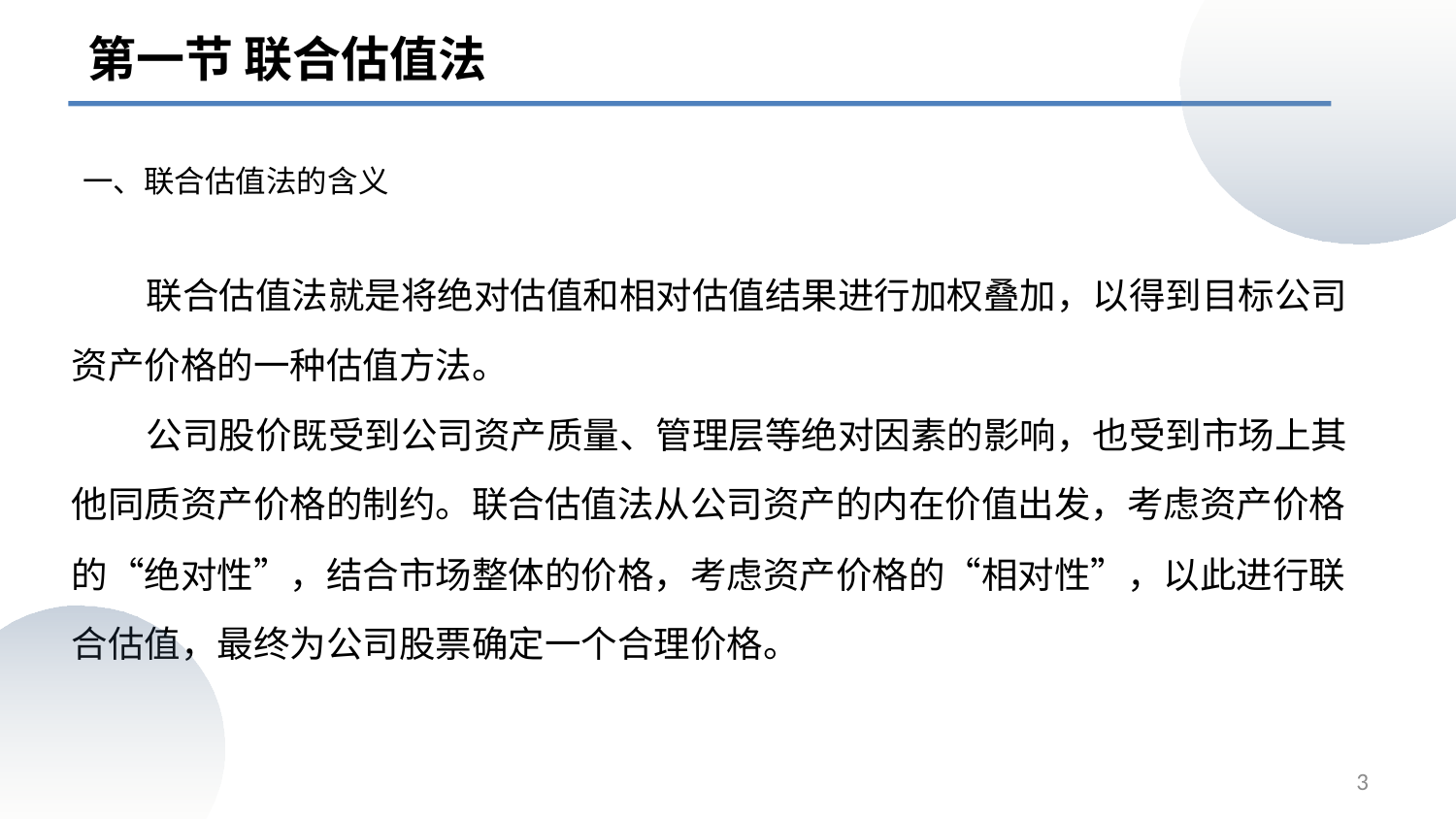

第一节 联合估值法
# 一、联合估值法的含义
        联合估值法就是将绝对估值和相对估值结果进行加权叠加，以得到目标公司资产价格的一种估值方法。
        公司股价既受到公司资产质量、管理层等绝对因素的影响，也受到市场上其他同质资产价格的制约。联合估值法从公司资产的内在价值出发，考虑资产价格的“绝对性”，结合市场整体的价格，考虑资产价格的“相对性”，以此进行联合估值，最终为公司股票确定一个合理价格。

3